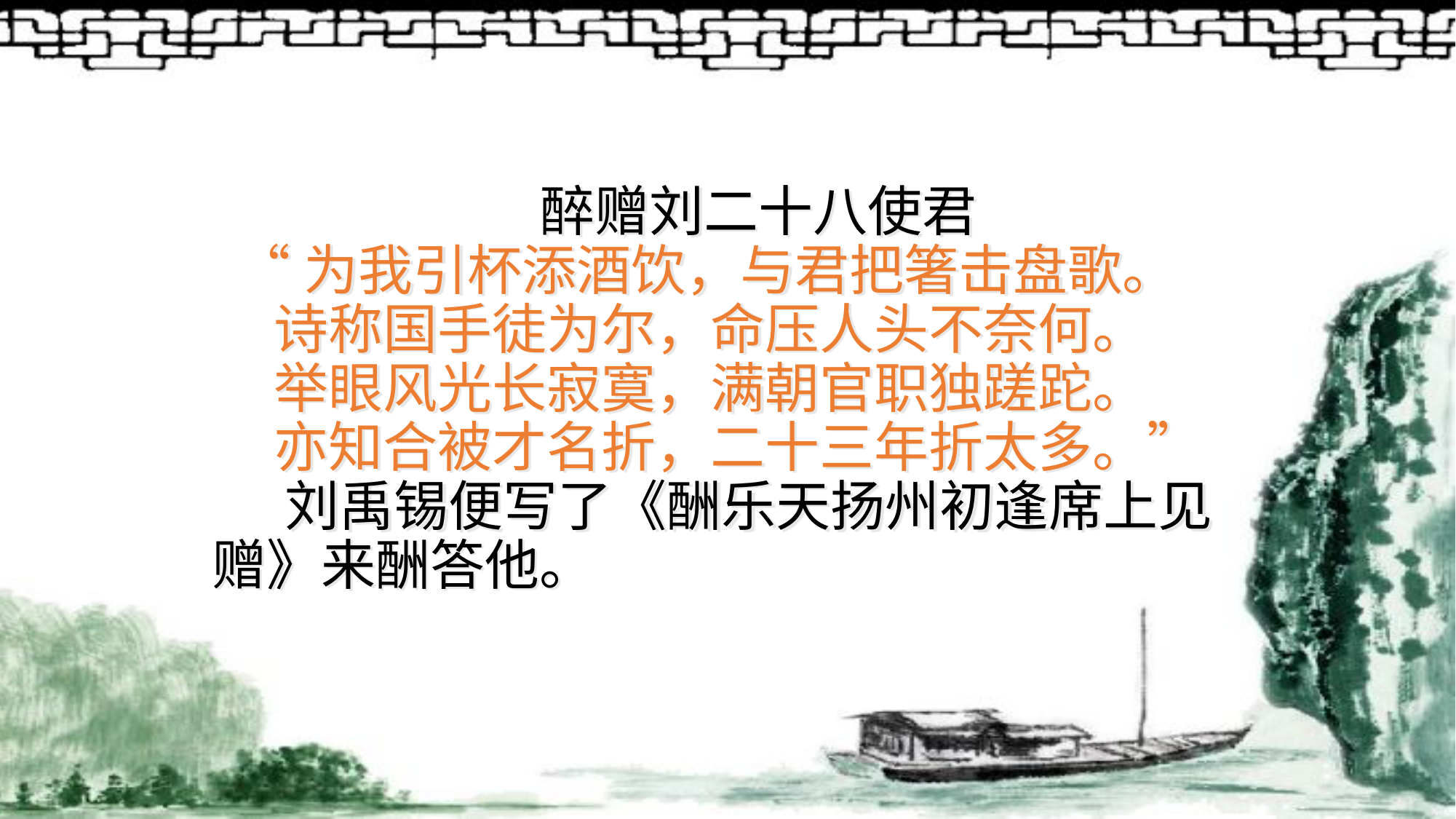

醉赠刘二十八使君
  “为我引杯添酒饮，与君把箸击盘歌。
    诗称国手徒为尔，命压人头不奈何。
    举眼风光长寂寞，满朝官职独蹉跎。
    亦知合被才名折，二十三年折太多。”          刘禹锡便写了《酬乐天扬州初逢席上见赠》来酬答他。